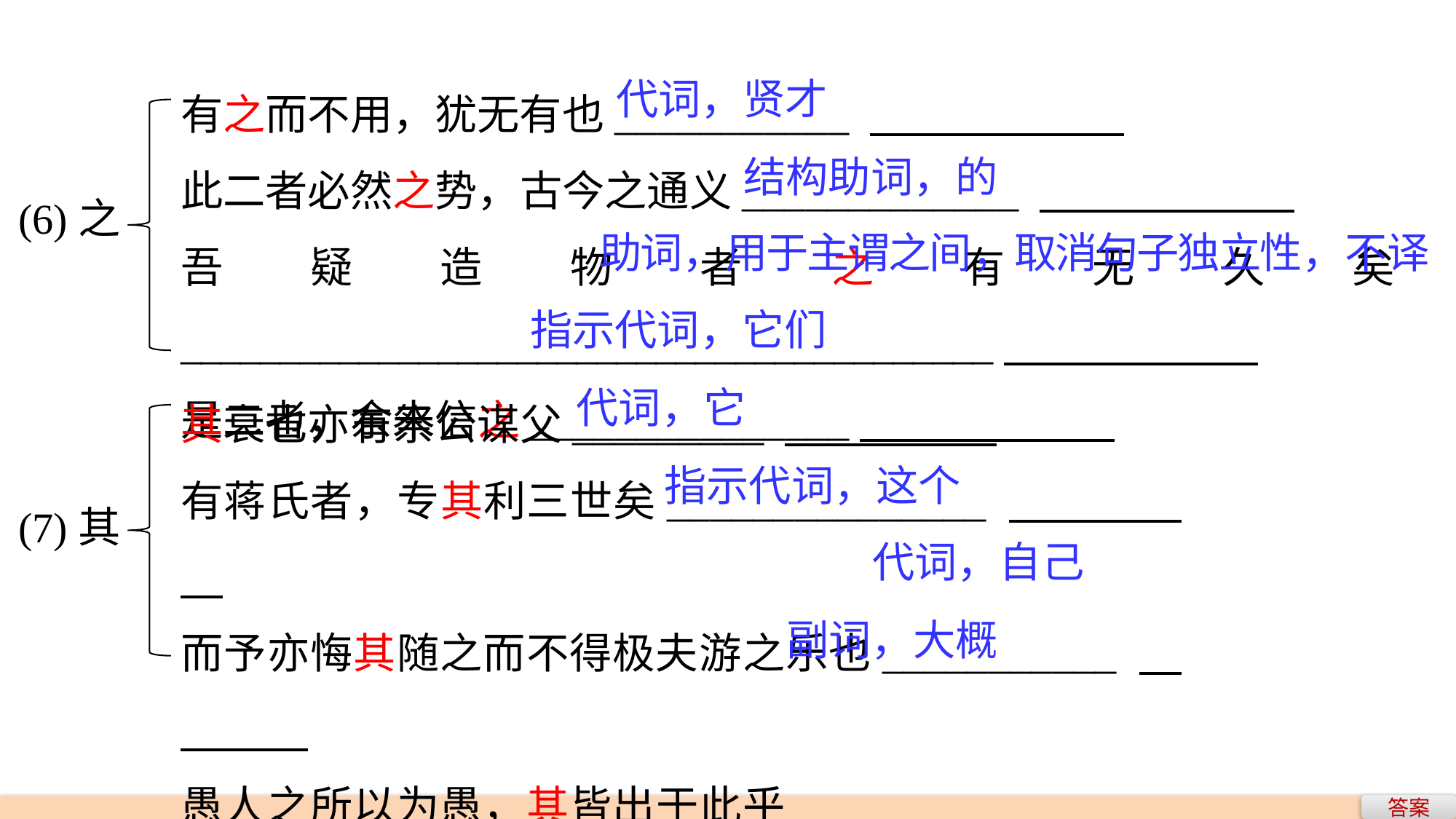

有之而不用，犹无有也___________
此二者必然之势，古今之通义_____________
吾疑造物者之有无久矣_________________________________________
是二者，余未信之_______________
代词，贤才

结构助词，的
(6)之
助词，用于主谓之间，取消句子独立性，不译
指示代词，它们
其衰也亦有祭公谋父_________
有蒋氏者，专其利三世矣_______________
而予亦悔其随之而不得极夫游之乐也___________
愚人之所以为愚，其皆出于此乎___________
代词，它

指示代词，这个
(7)其
代词，自己
副词，大概
答案